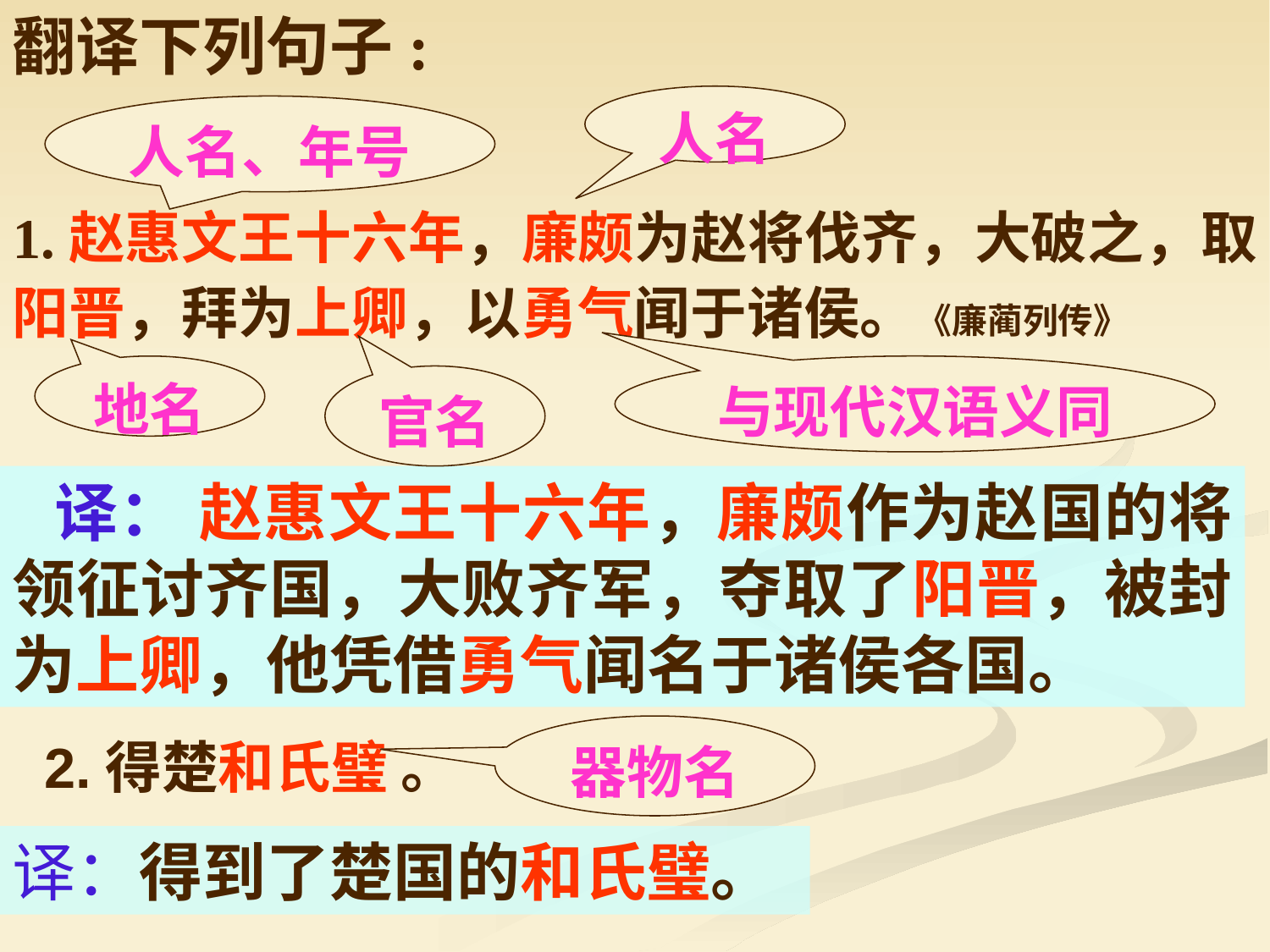

翻译下列句子:
人名
人名、年号
1.赵惠文王十六年，廉颇为赵将伐齐，大破之，取阳晋，拜为上卿，以勇气闻于诸侯。《廉蔺列传》
地名
与现代汉语义同
官名
    译： 赵惠文王十六年，廉颇作为赵国的将领征讨齐国，大败齐军，夺取了阳晋，被封为上卿，他凭借勇气闻名于诸侯各国。
器物名
2.得楚和氏璧 。
译：得到了楚国的和氏璧。